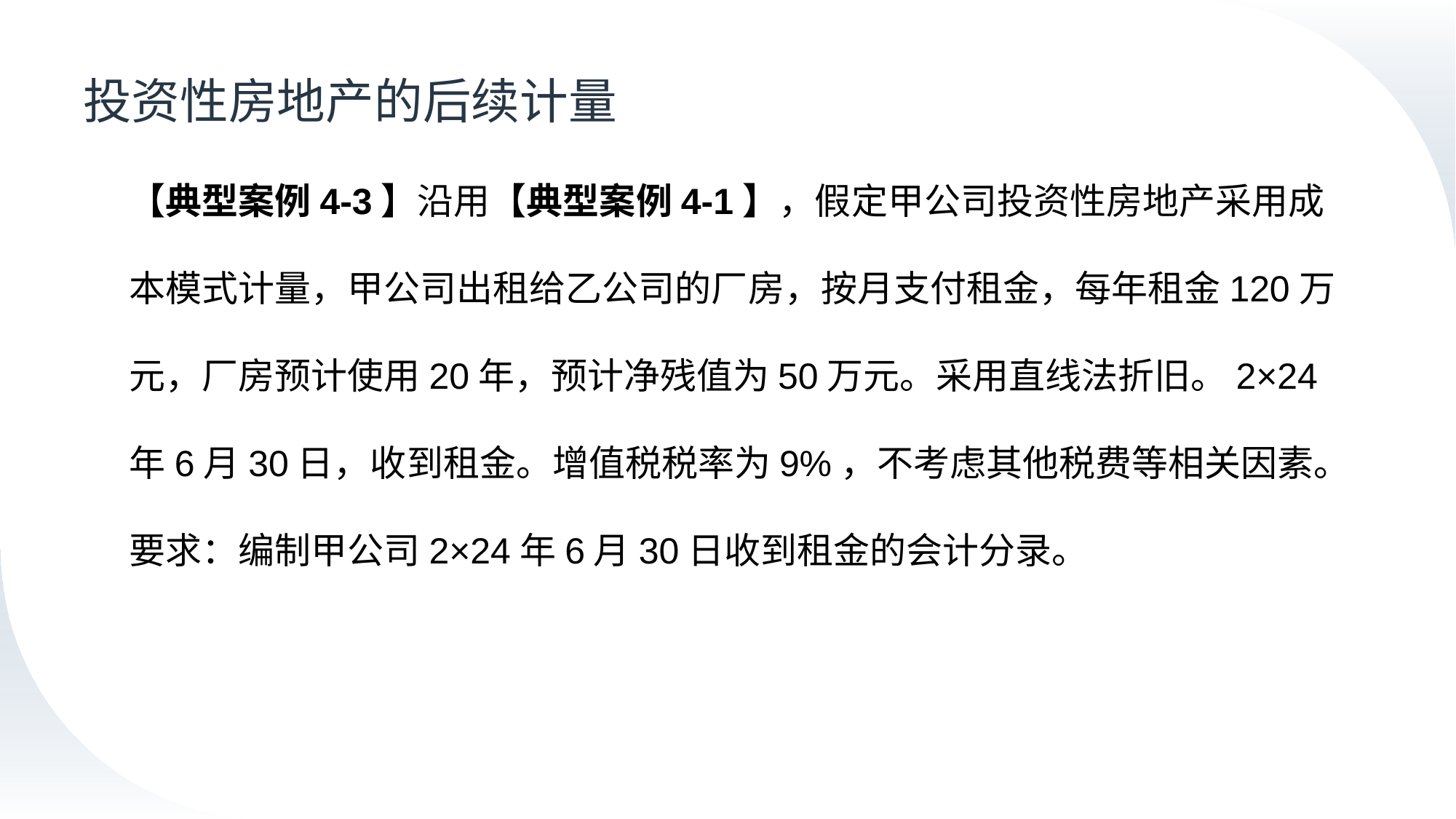

# 投资性房地产的后续计量
【典型案例4-3】沿用【典型案例4-1】，假定甲公司投资性房地产采用成本模式计量，甲公司出租给乙公司的厂房，按月支付租金，每年租金120万元，厂房预计使用20年，预计净残值为50万元。采用直线法折旧。2×24年6月30日，收到租金。增值税税率为9%，不考虑其他税费等相关因素。
要求：编制甲公司2×24年6月30日收到租金的会计分录。